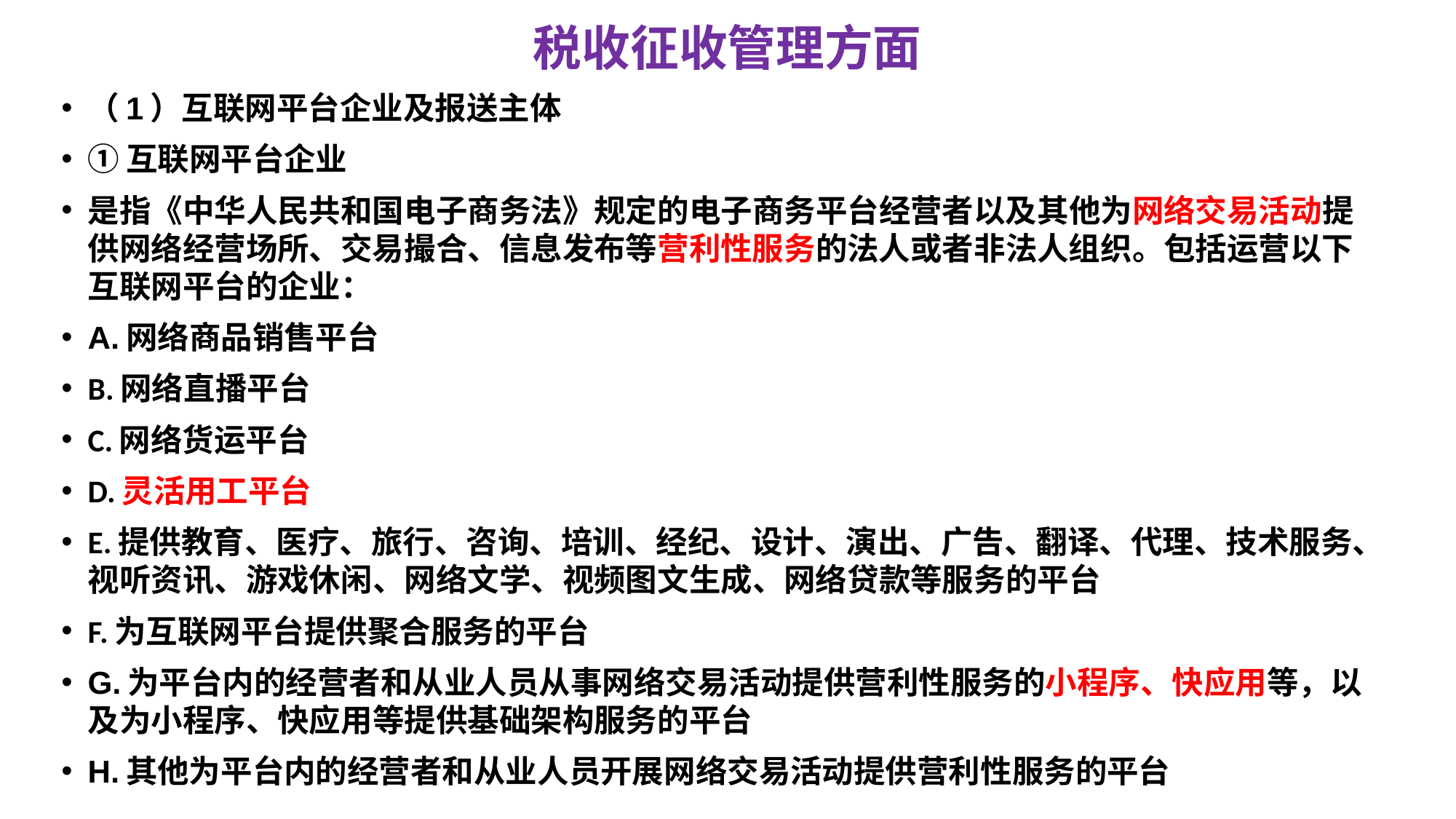

# 税收征收管理方面
（1）互联网平台企业及报送主体
①互联网平台企业
是指《中华人民共和国电子商务法》规定的电子商务平台经营者以及其他为网络交易活动提供网络经营场所、交易撮合、信息发布等营利性服务的法人或者非法人组织。包括运营以下互联网平台的企业：
A.网络商品销售平台
B.网络直播平台
C.网络货运平台
D.灵活用工平台
E.提供教育、医疗、旅行、咨询、培训、经纪、设计、演出、广告、翻译、代理、技术服务、视听资讯、游戏休闲、网络文学、视频图文生成、网络贷款等服务的平台
F.为互联网平台提供聚合服务的平台
G.为平台内的经营者和从业人员从事网络交易活动提供营利性服务的小程序、快应用等，以及为小程序、快应用等提供基础架构服务的平台
H.其他为平台内的经营者和从业人员开展网络交易活动提供营利性服务的平台